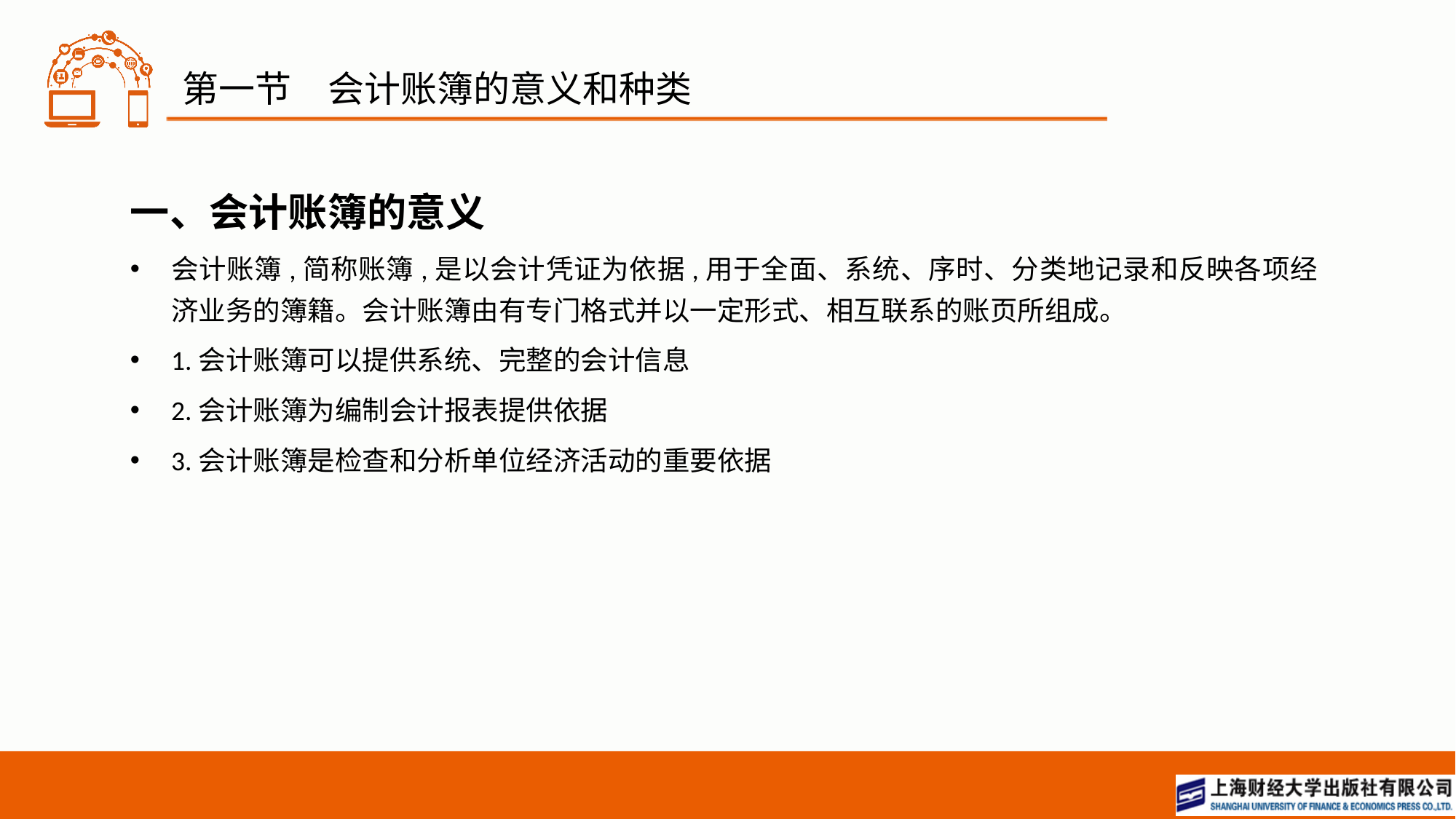

# 第一节　会计账簿的意义和种类
一、会计账簿的意义
会计账簿,简称账簿,是以会计凭证为依据,用于全面、系统、序时、分类地记录和反映各项经济业务的簿籍。会计账簿由有专门格式并以一定形式、相互联系的账页所组成。
1.会计账簿可以提供系统、完整的会计信息
2.会计账簿为编制会计报表提供依据
3.会计账簿是检查和分析单位经济活动的重要依据